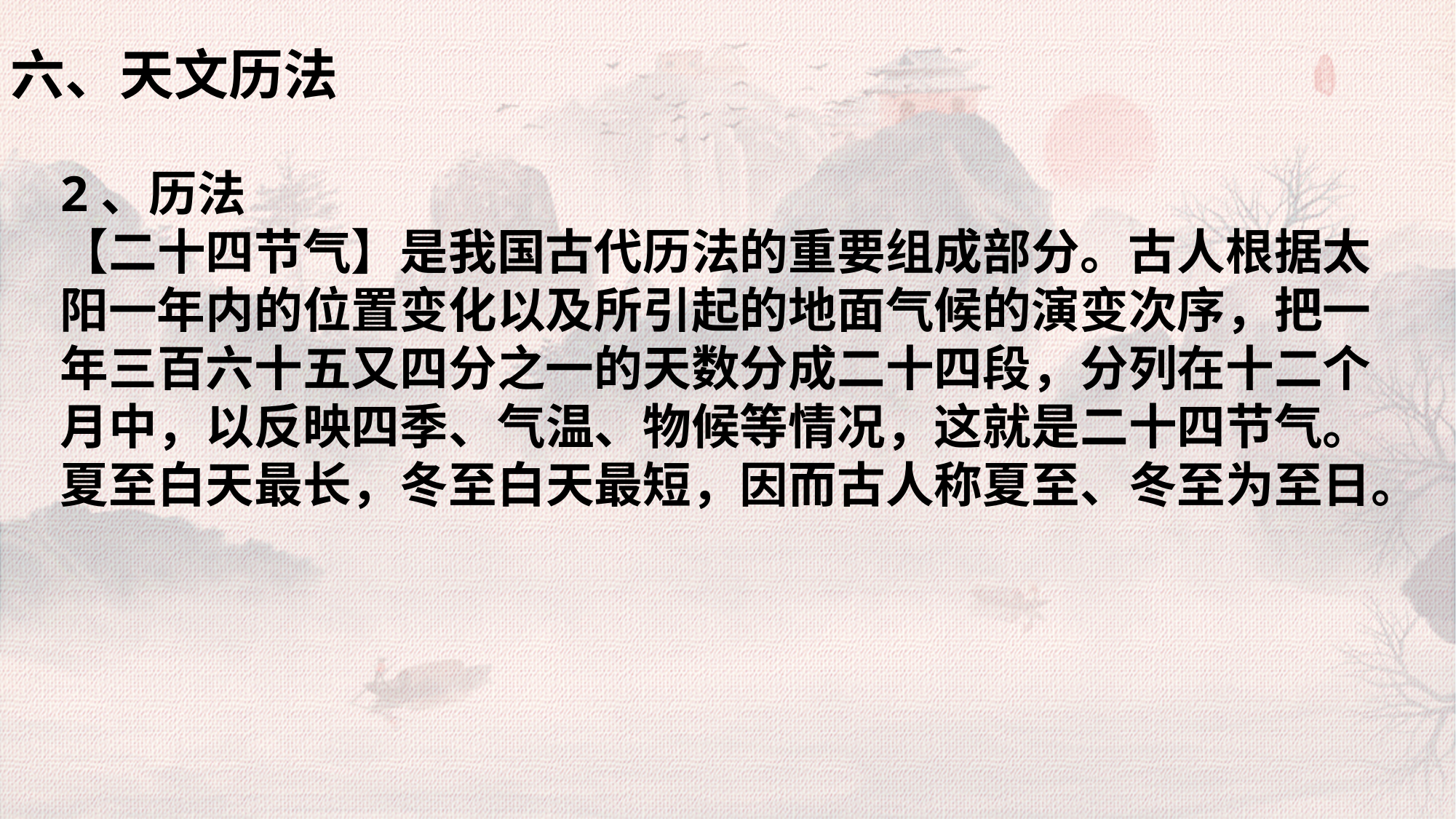

六、天文历法
2、历法
【二十四节气】是我国古代历法的重要组成部分。古人根据太阳一年内的位置变化以及所引起的地面气候的演变次序，把一年三百六十五又四分之一的天数分成二十四段，分列在十二个月中，以反映四季、气温、物候等情况，这就是二十四节气。夏至白天最长，冬至白天最短，因而古人称夏至、冬至为至日。